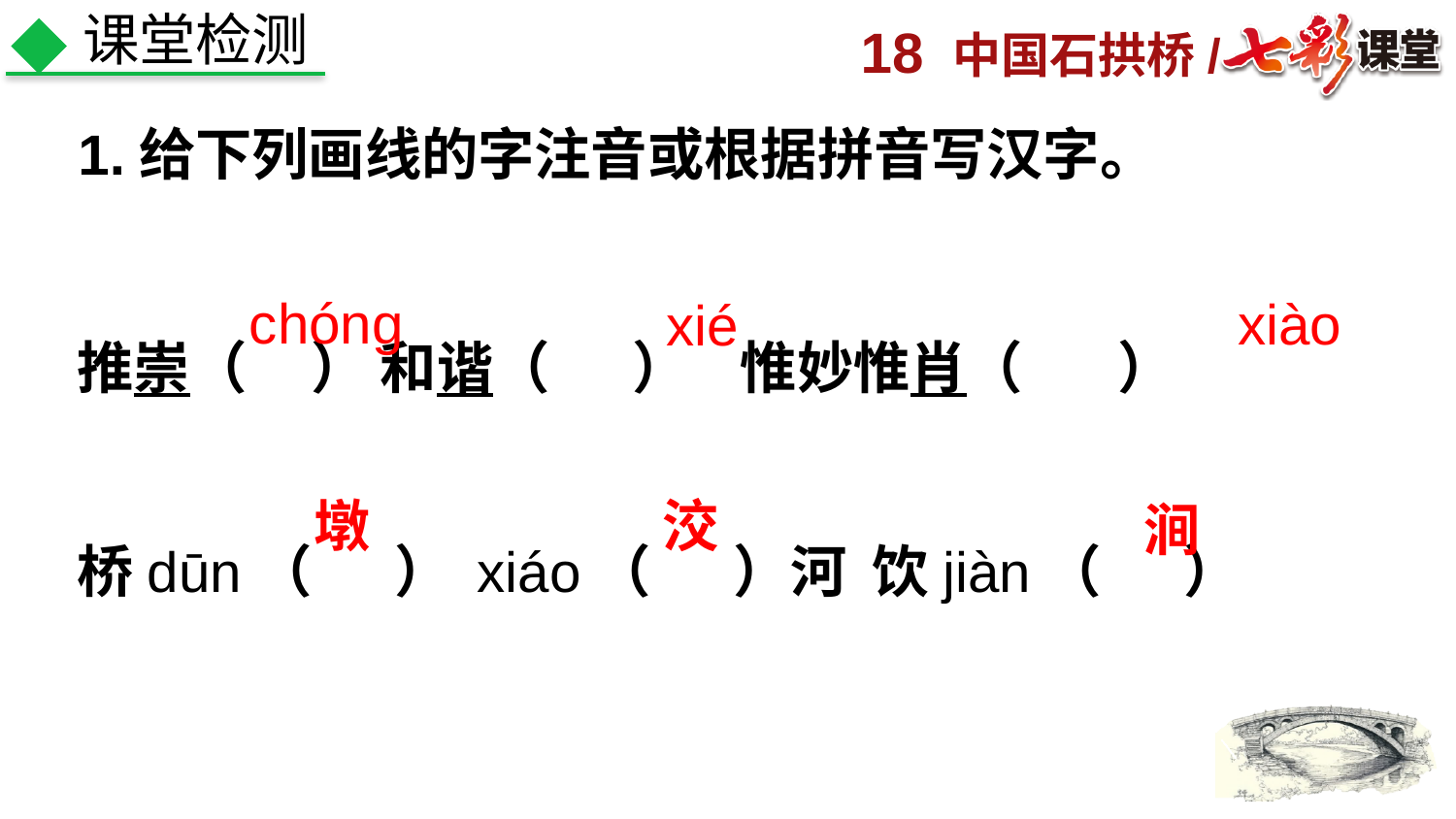

课堂检测

1.给下列画线的字注音或根据拼音写汉字。
推崇（     ） 和谐（ 　 ）    惟妙惟肖（　   ）
桥dūn（　  ） xiáo（　  ）河  饮jiàn（　  ）
chóng
xiào
xié
墩
洨
涧